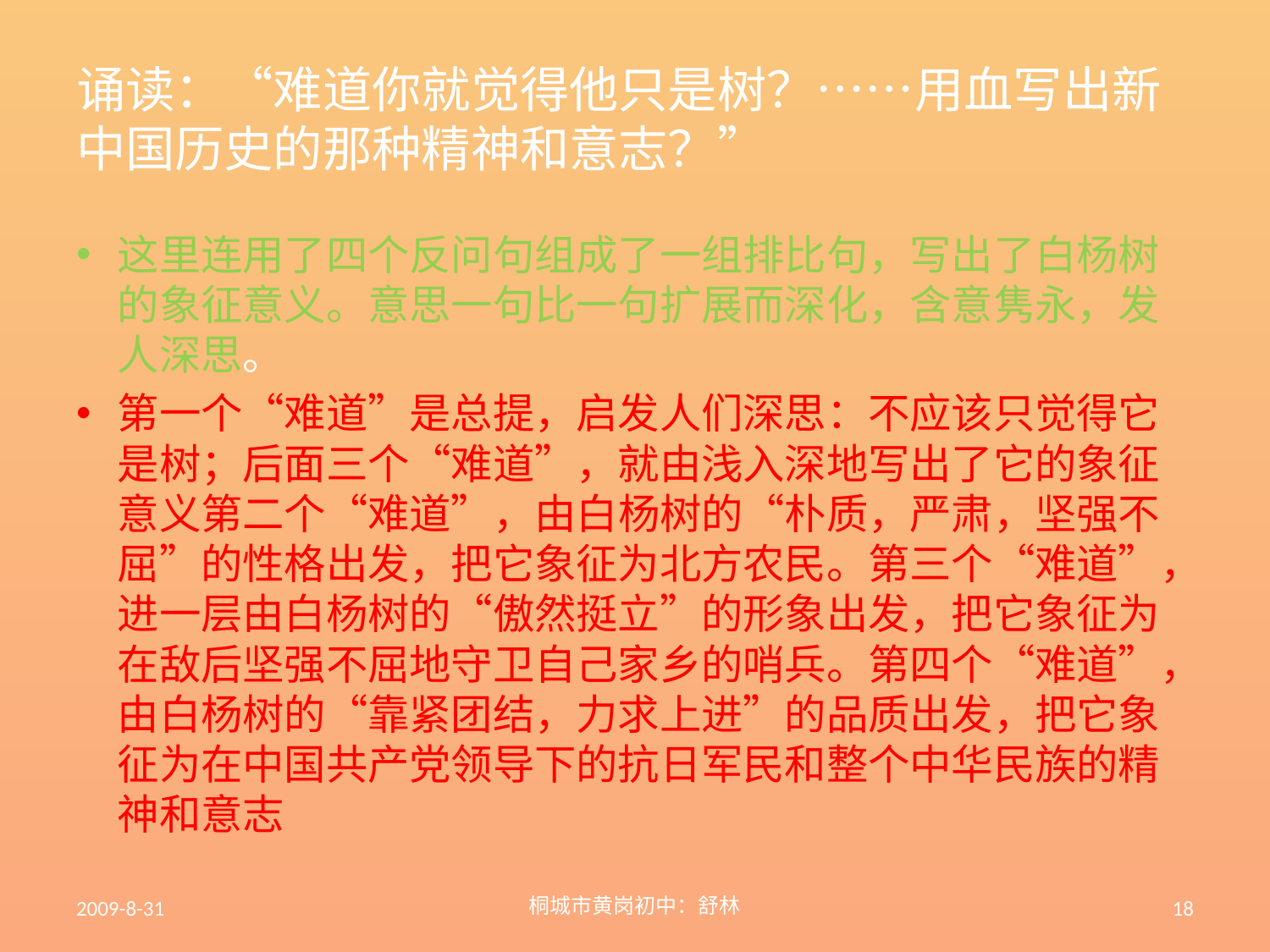

# 诵读：“难道你就觉得他只是树？……用血写出新中国历史的那种精神和意志？”
这里连用了四个反问句组成了一组排比句，写出了白杨树的象征意义。意思一句比一句扩展而深化，含意隽永，发人深思。
第一个“难道”是总提，启发人们深思：不应该只觉得它是树；后面三个“难道”，就由浅入深地写出了它的象征意义第二个“难道”，由白杨树的“朴质，严肃，坚强不屈”的性格出发，把它象征为北方农民。第三个“难道”，进一层由白杨树的“傲然挺立”的形象出发，把它象征为在敌后坚强不屈地守卫自己家乡的哨兵。第四个“难道”，由白杨树的“靠紧团结，力求上进”的品质出发，把它象征为在中国共产党领导下的抗日军民和整个中华民族的精神和意志
2009-8-31
桐城市黄岗初中：舒林
18